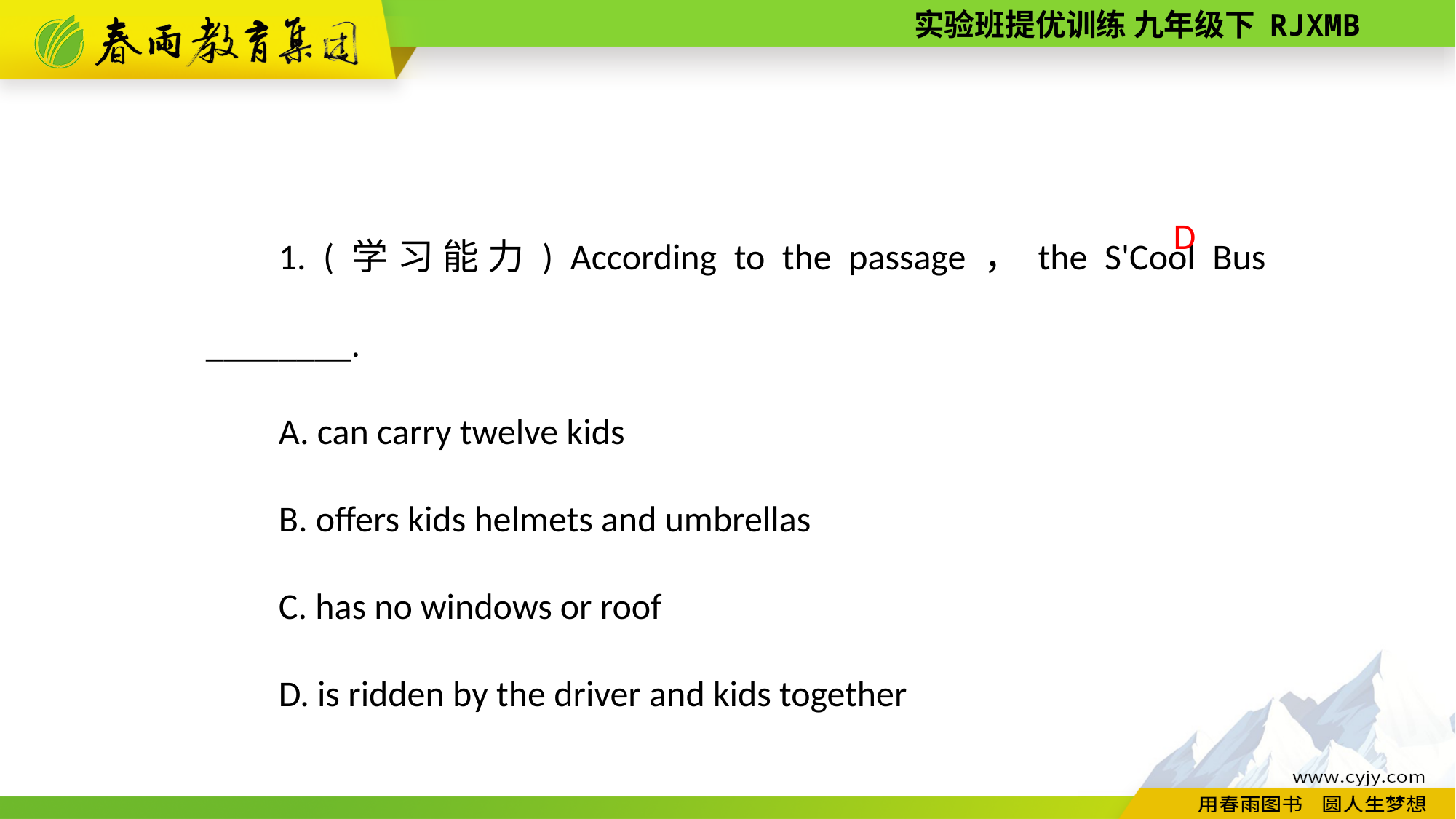

1. (学习能力) According to the passage，the S'Cool Bus ________.
A. can carry twelve kids
B. offers kids helmets and umbrellas
C. has no windows or roof
D. is ridden by the driver and kids together
D